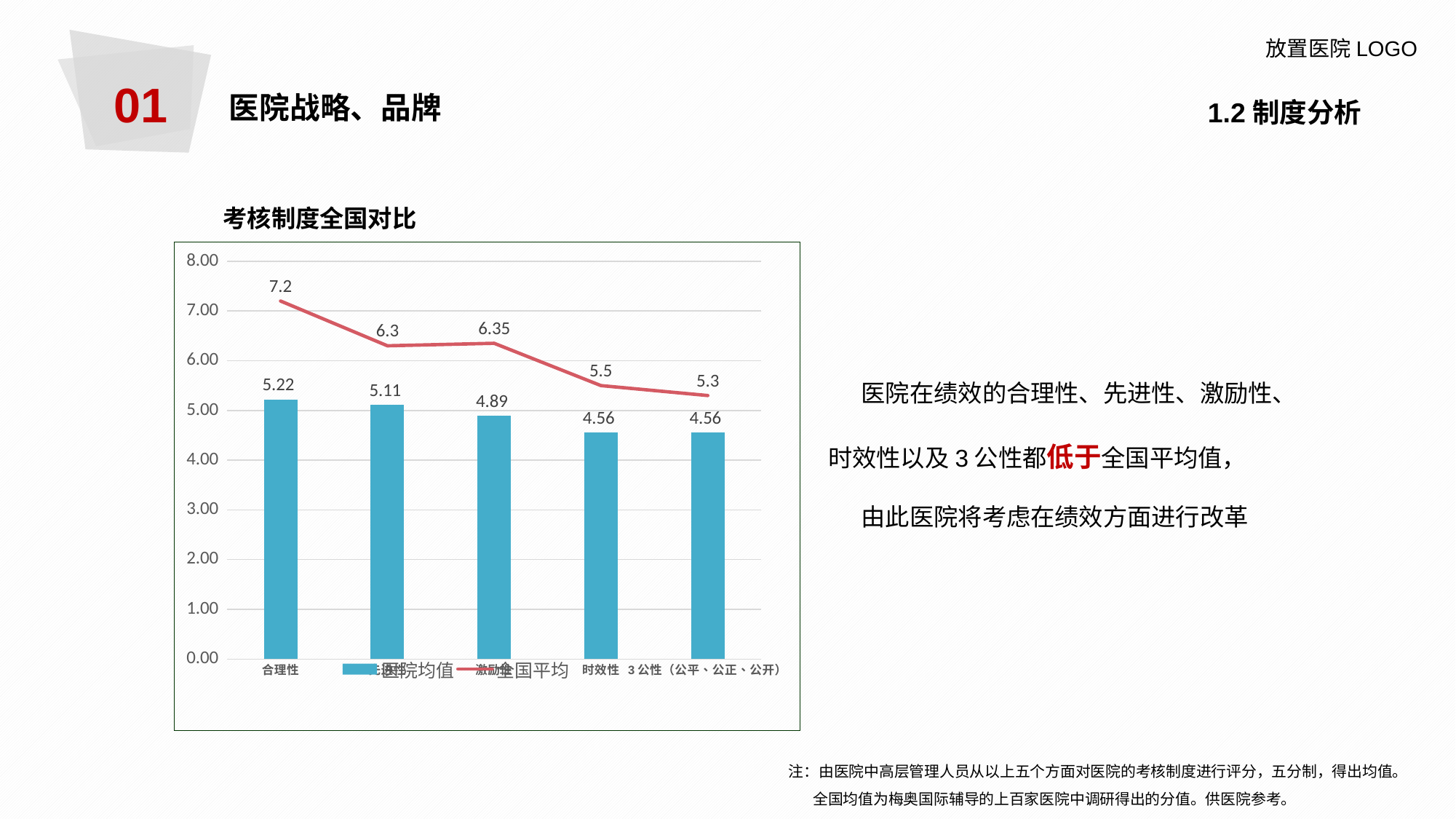

01
放置医院LOGO
医院战略、品牌
1.2制度分析
考核制度全国对比

### Chart

| Category | 医院均值 | 全国平均 |
|---|---|---|
| 合理性 | 5.222222222222222 | 7.2 |
| 先进性 | 5.111111111111111 | 6.3 |
| 激励性 | 4.888888888888889 | 6.35 |
| 时效性 | 4.555555555555555 | 5.5 |
| 3公性（公平、公正、公开） | 4.555555555555555 | 5.3 |
     医院在绩效的合理性、先进性、激励性、时效性以及3公性都低于全国平均值，
     由此医院将考虑在绩效方面进行改革
注：由医院中高层管理人员从以上五个方面对医院的考核制度进行评分，五分制，得出均值。
      全国均值为梅奥国际辅导的上百家医院中调研得出的分值。供医院参考。